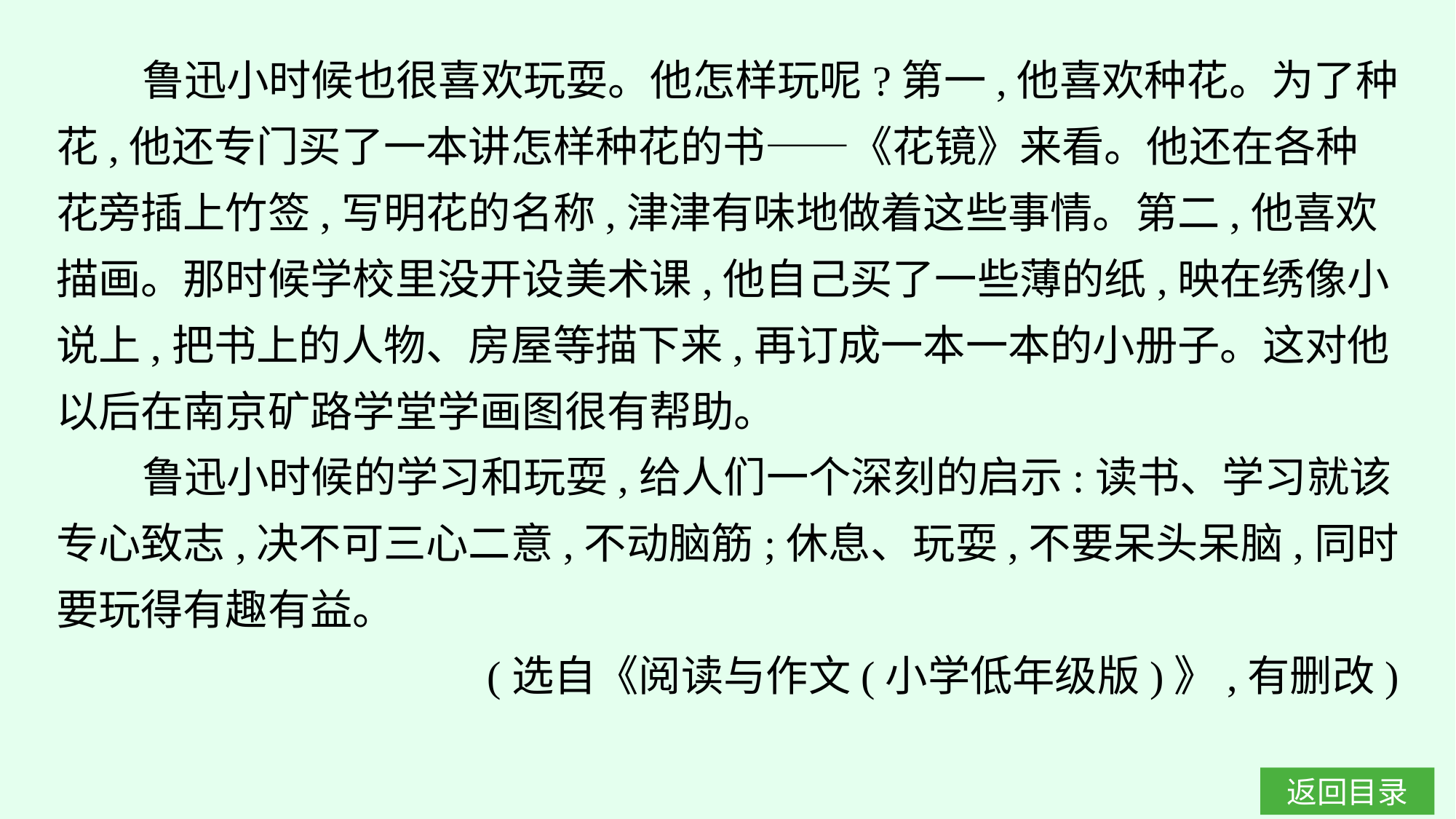

鲁迅小时候也很喜欢玩耍。他怎样玩呢?第一,他喜欢种花。为了种花,他还专门买了一本讲怎样种花的书——《花镜》来看。他还在各种花旁插上竹签,写明花的名称,津津有味地做着这些事情。第二,他喜欢描画。那时候学校里没开设美术课,他自己买了一些薄的纸,映在绣像小说上,把书上的人物、房屋等描下来,再订成一本一本的小册子。这对他以后在南京矿路学堂学画图很有帮助。
鲁迅小时候的学习和玩耍,给人们一个深刻的启示:读书、学习就该专心致志,决不可三心二意,不动脑筋;休息、玩耍,不要呆头呆脑,同时要玩得有趣有益。
(选自《阅读与作文(小学低年级版)》,有删改)